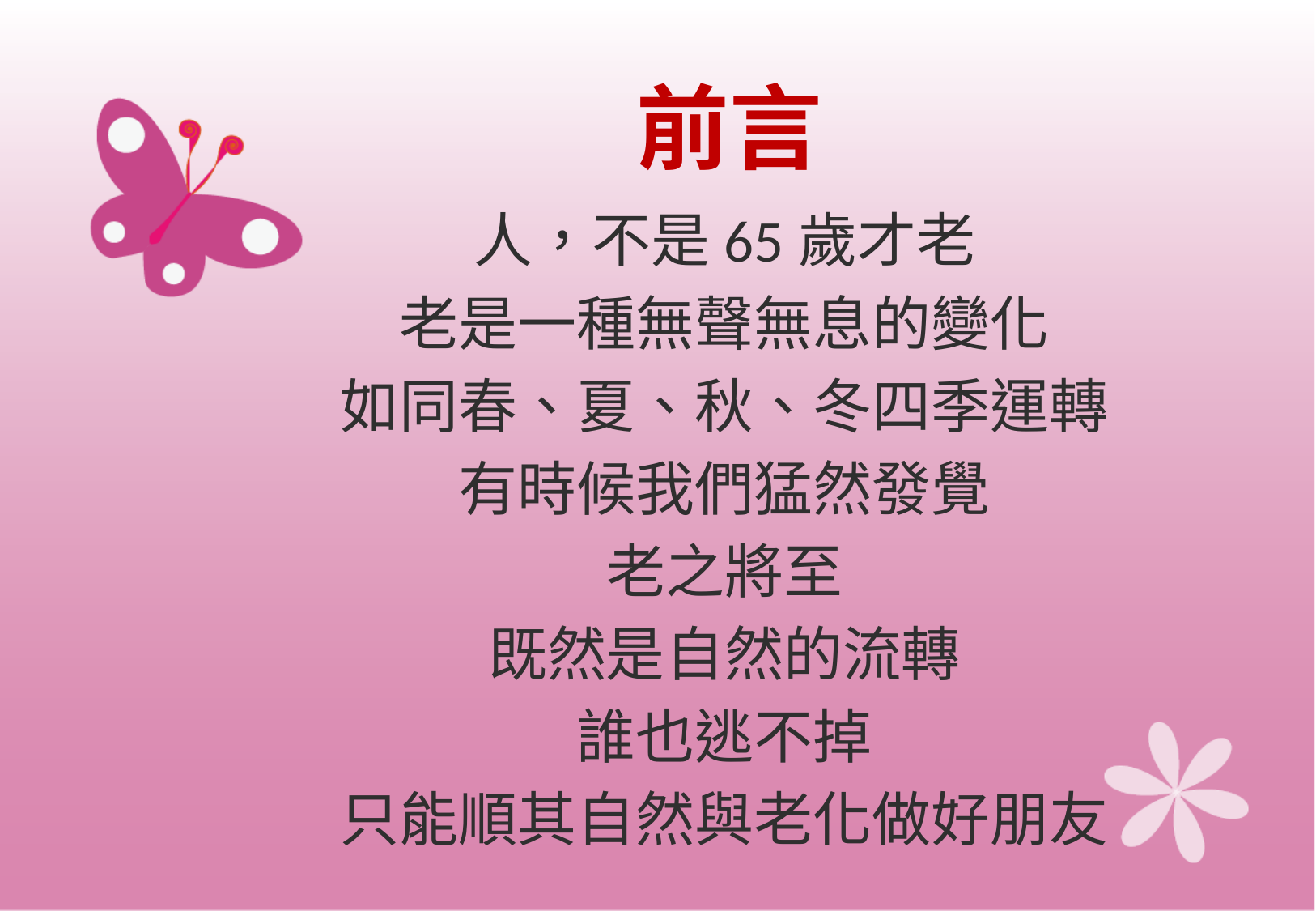

# 前言
人，不是65歲才老
老是一種無聲無息的變化
如同春、夏、秋、冬四季運轉
有時候我們猛然發覺
老之將至
既然是自然的流轉
誰也逃不掉
只能順其自然與老化做好朋友